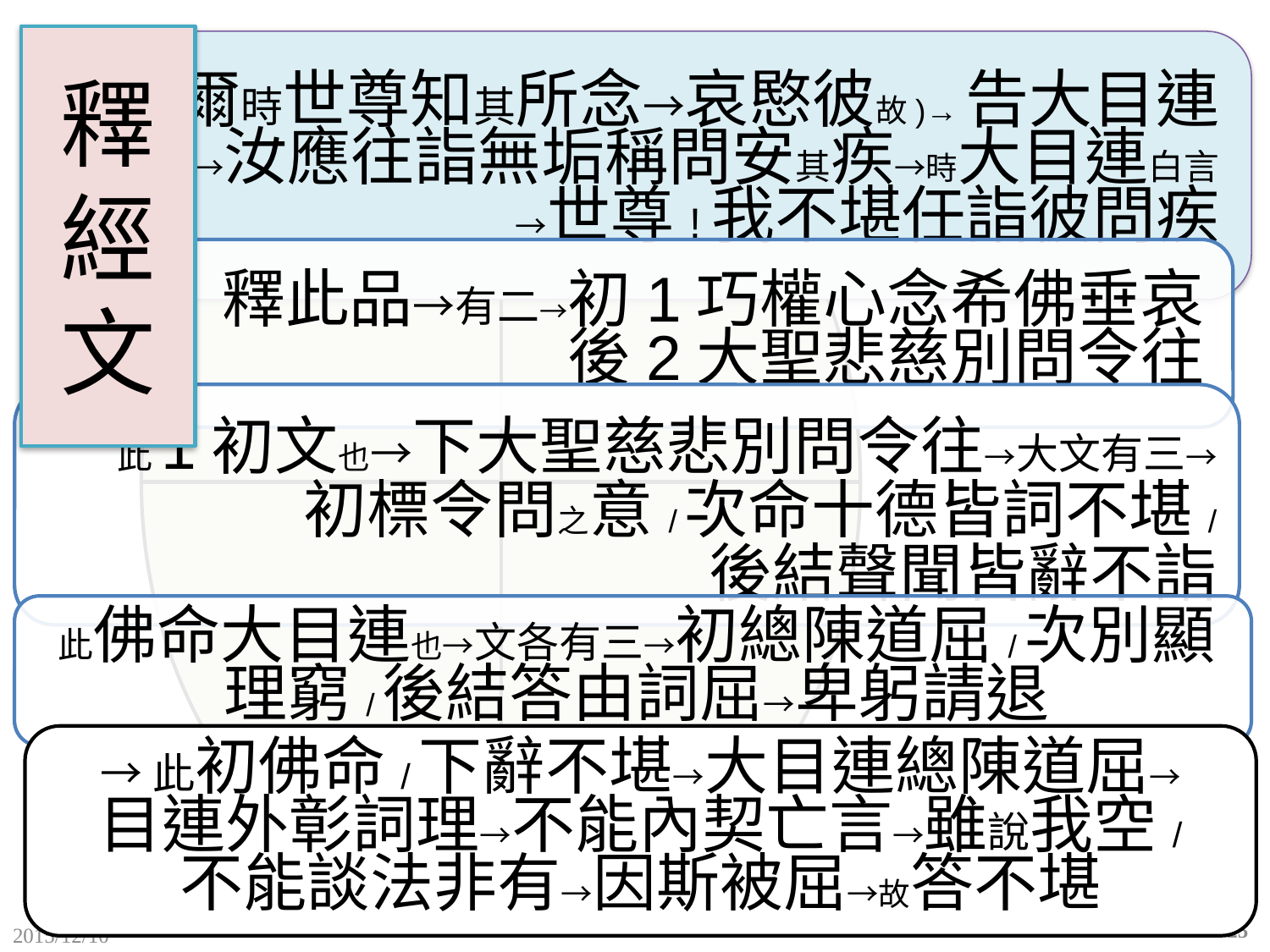

# 釋 經 文
爾時世尊知其所念→哀愍彼故)→告大目連→汝應往詣無垢稱問安其疾→時大目連白言→世尊!我不堪任詣彼問疾
釋此品→有二→初1巧權心念希佛垂哀
後2大聖悲慈別問令往
此1初文也→下大聖慈悲別問令往→大文有三→
初標令問之意/次命十德皆詞不堪/
後結聲聞皆辭不詣
此佛命大目連也→文各有三→初總陳道屈/次別顯理窮/後結答由詞屈→卑躬請退
→此初佛命/下辭不堪→大目連總陳道屈→
目連外彰詞理→不能內契亡言→雖說我空/
不能談法非有→因斯被屈→故答不堪
25
2015/12/10